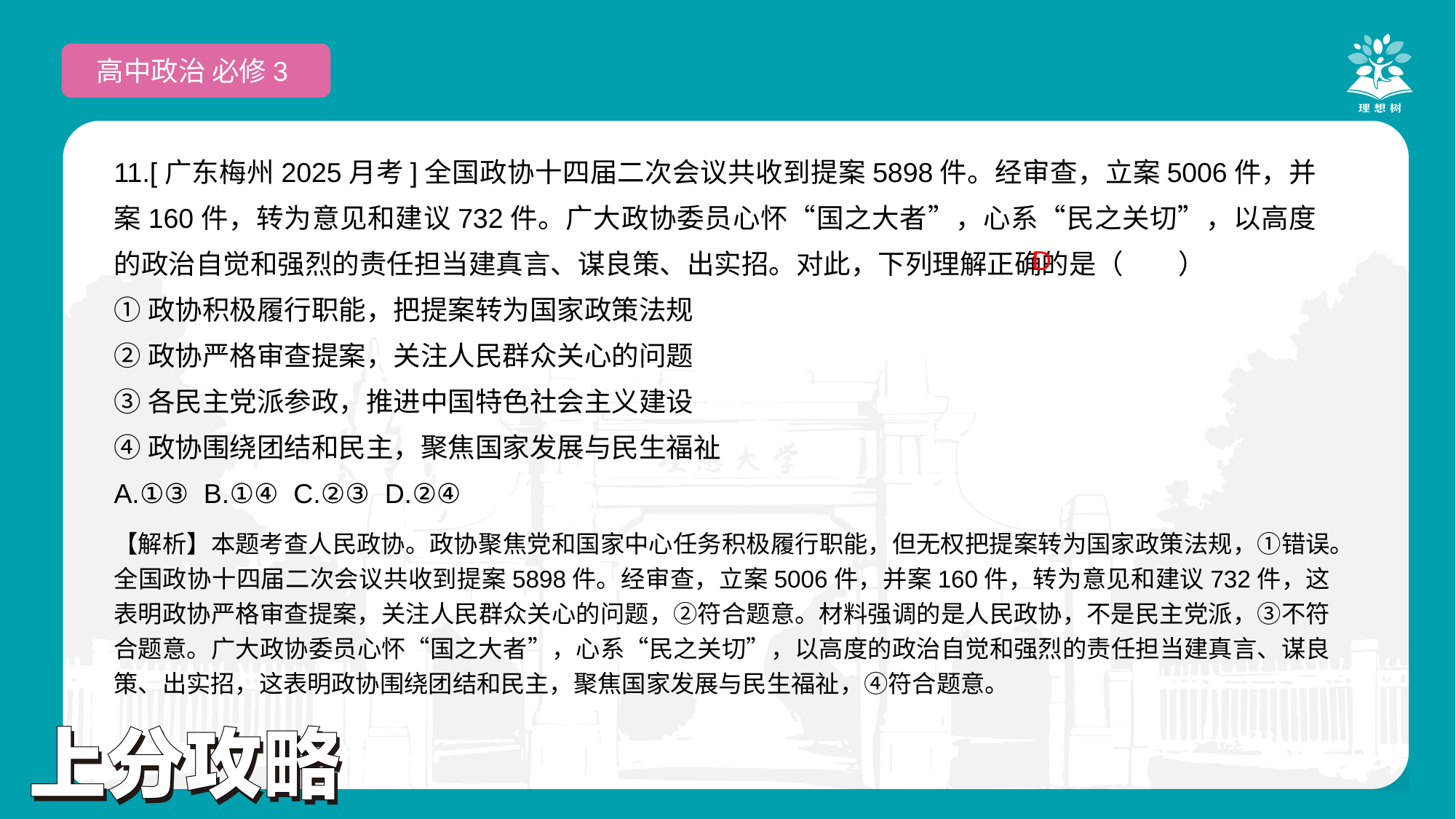

高中政治 必修3
11.[广东梅州2025月考]全国政协十四届二次会议共收到提案5898件。经审查，立案5006件，并案160件，转为意见和建议732件。广大政协委员心怀“国之大者”，心系“民之关切”，以高度的政治自觉和强烈的责任担当建真言、谋良策、出实招。对此，下列理解正确的是（　　）
①政协积极履行职能，把提案转为国家政策法规
②政协严格审查提案，关注人民群众关心的问题
③各民主党派参政，推进中国特色社会主义建设
④政协围绕团结和民主，聚焦国家发展与民生福祉
A.①③  B.①④  C.②③  D.②④
D
【解析】本题考查人民政协。政协聚焦党和国家中心任务积极履行职能，但无权把提案转为国家政策法规，①错误。全国政协十四届二次会议共收到提案5898件。经审查，立案5006件，并案160件，转为意见和建议732件，这表明政协严格审查提案，关注人民群众关心的问题，②符合题意。材料强调的是人民政协，不是民主党派，③不符合题意。广大政协委员心怀“国之大者”，心系“民之关切”，以高度的政治自觉和强烈的责任担当建真言、谋良策、出实招，这表明政协围绕团结和民主，聚焦国家发展与民生福祉，④符合题意。